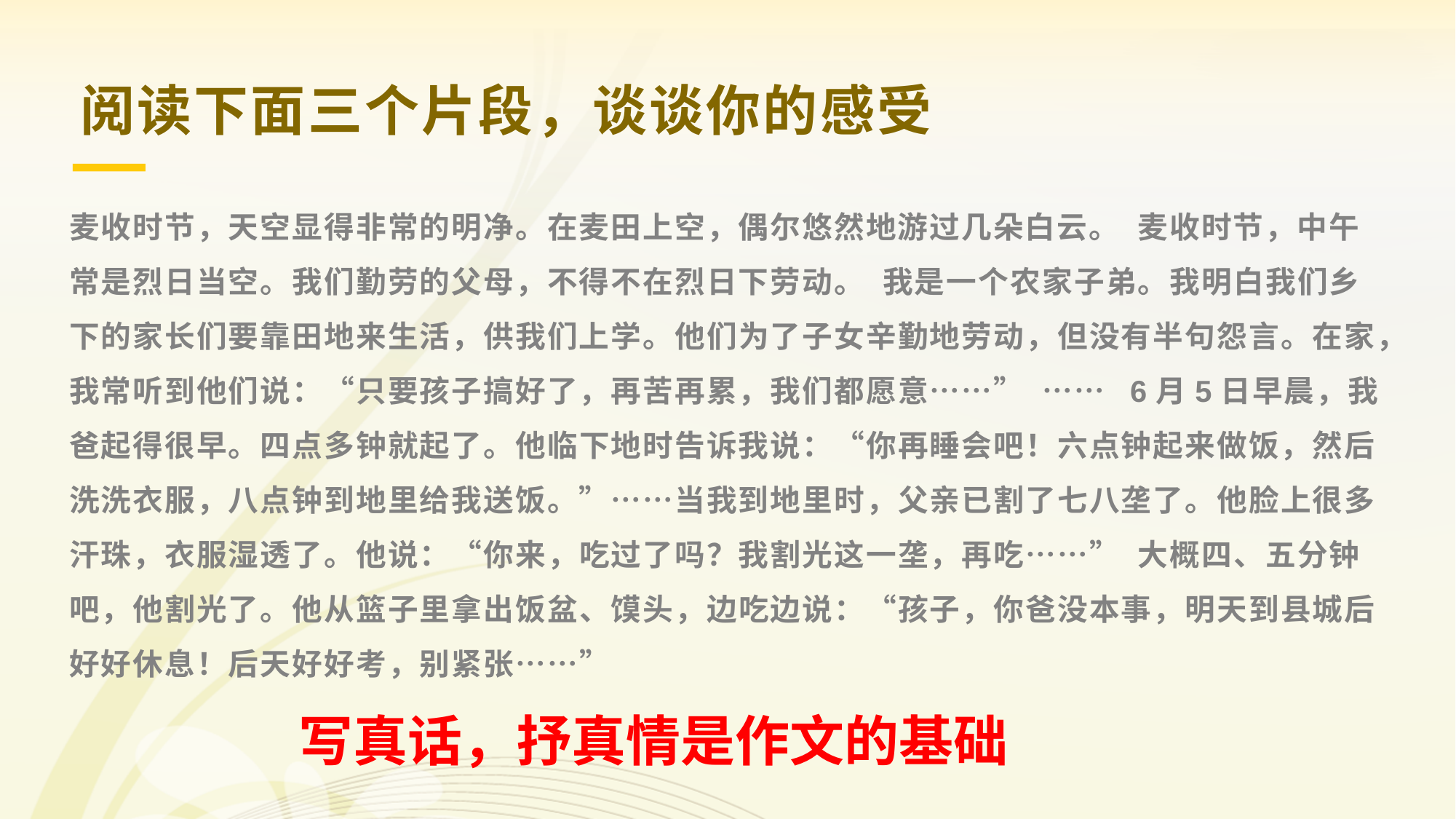

阅读下面三个片段，谈谈你的感受

麦收时节，天空显得非常的明净。在麦田上空，偶尔悠然地游过几朵白云。 麦收时节，中午常是烈日当空。我们勤劳的父母，不得不在烈日下劳动。 我是一个农家子弟。我明白我们乡下的家长们要靠田地来生活，供我们上学。他们为了子女辛勤地劳动，但没有半句怨言。在家，我常听到他们说：“只要孩子搞好了，再苦再累，我们都愿意……” …… 6月5日早晨，我爸起得很早。四点多钟就起了。他临下地时告诉我说：“你再睡会吧！六点钟起来做饭，然后洗洗衣服，八点钟到地里给我送饭。”……当我到地里时，父亲已割了七八垄了。他脸上很多汗珠，衣服湿透了。他说：“你来，吃过了吗？我割光这一垄，再吃……” 大概四、五分钟吧，他割光了。他从篮子里拿出饭盆、馍头，边吃边说：“孩子，你爸没本事，明天到县城后好好休息！后天好好考，别紧张……”
写真话，抒真情是作文的基础